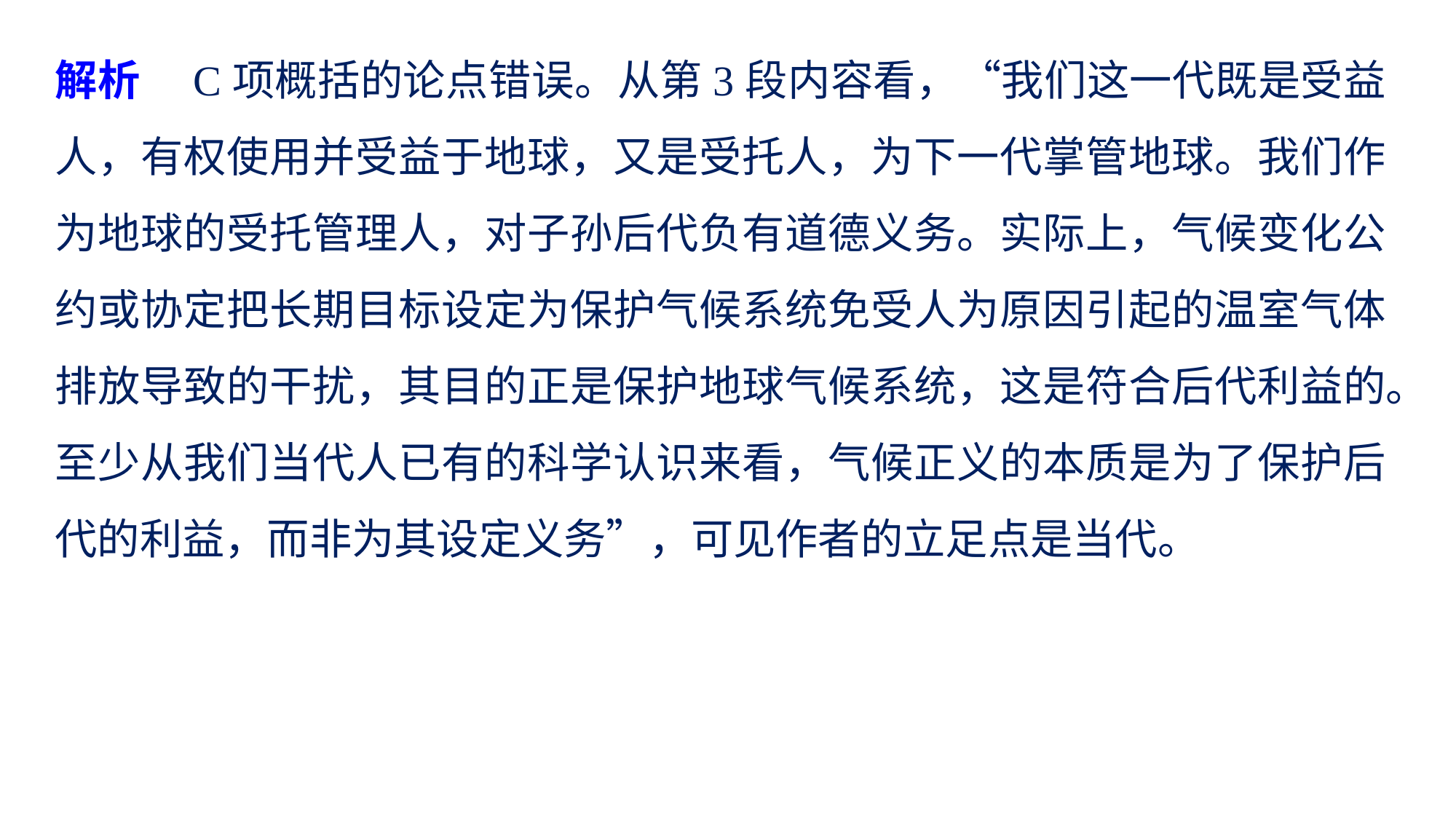

解析　C项概括的论点错误。从第3段内容看，“我们这一代既是受益人，有权使用并受益于地球，又是受托人，为下一代掌管地球。我们作为地球的受托管理人，对子孙后代负有道德义务。实际上，气候变化公约或协定把长期目标设定为保护气候系统免受人为原因引起的温室气体排放导致的干扰，其目的正是保护地球气候系统，这是符合后代利益的。至少从我们当代人已有的科学认识来看，气候正义的本质是为了保护后代的利益，而非为其设定义务”，可见作者的立足点是当代。